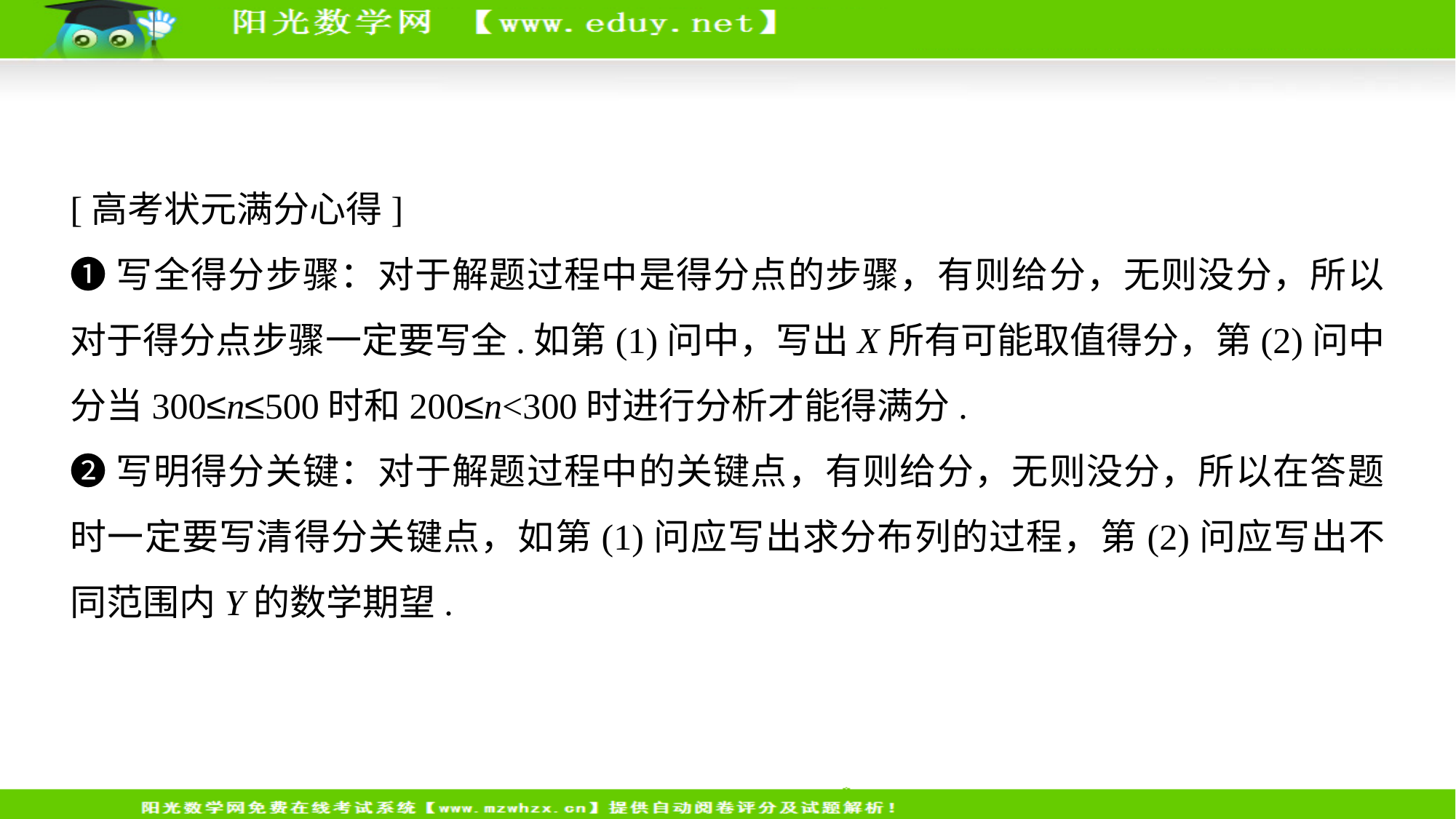

[高考状元满分心得]
❶写全得分步骤：对于解题过程中是得分点的步骤，有则给分，无则没分，所以对于得分点步骤一定要写全.如第(1)问中，写出X所有可能取值得分，第(2)问中分当300≤n≤500时和200≤n<300时进行分析才能得满分.
❷写明得分关键：对于解题过程中的关键点，有则给分，无则没分，所以在答题时一定要写清得分关键点，如第(1)问应写出求分布列的过程，第(2)问应写出不同范围内Y的数学期望.